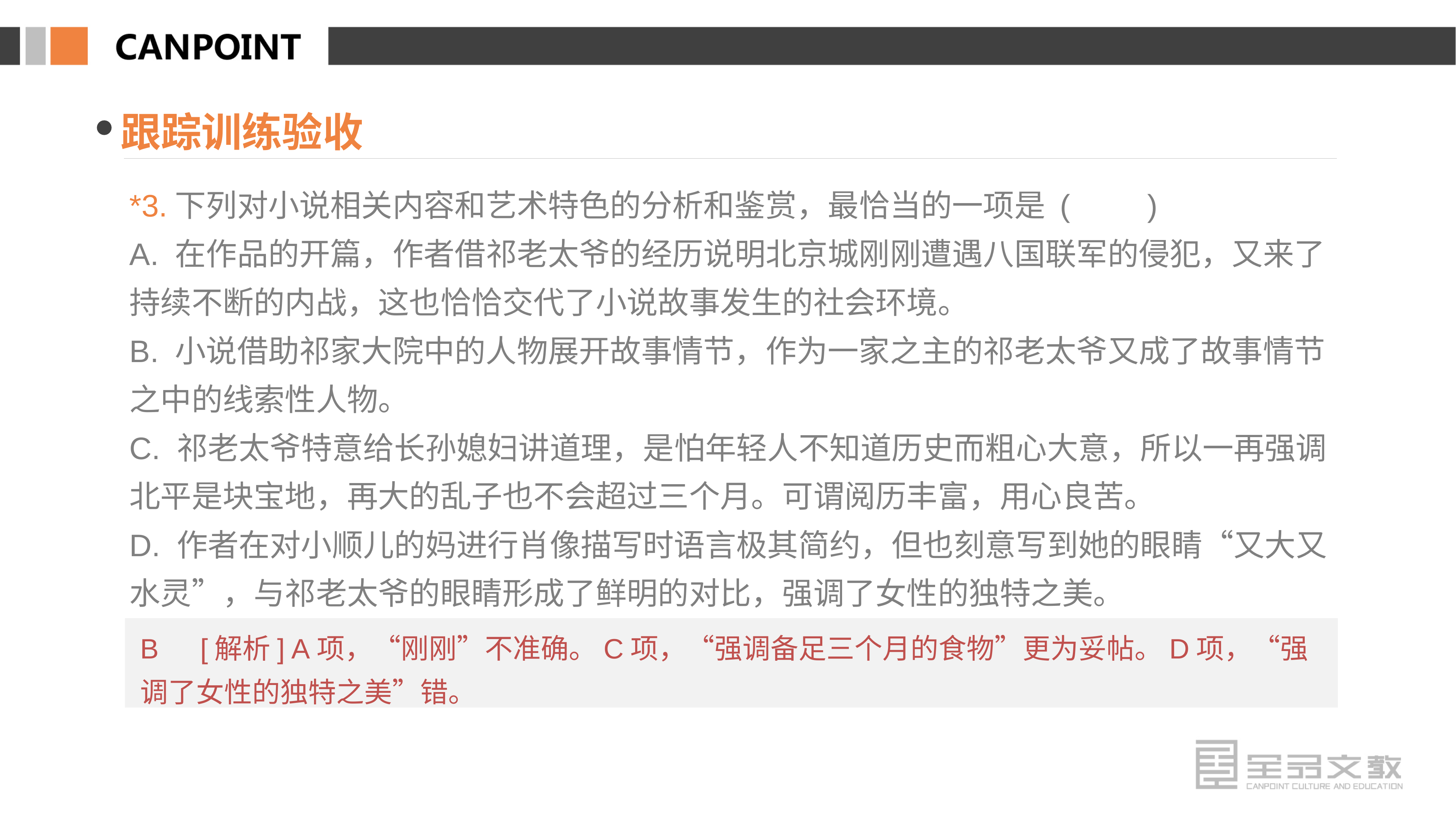

跟踪训练验收

*3.下列对小说相关内容和艺术特色的分析和鉴赏，最恰当的一项是 (　　)
A. 在作品的开篇，作者借祁老太爷的经历说明北京城刚刚遭遇八国联军的侵犯，又来了持续不断的内战，这也恰恰交代了小说故事发生的社会环境。
B. 小说借助祁家大院中的人物展开故事情节，作为一家之主的祁老太爷又成了故事情节之中的线索性人物。
C. 祁老太爷特意给长孙媳妇讲道理，是怕年轻人不知道历史而粗心大意，所以一再强调北平是块宝地，再大的乱子也不会超过三个月。可谓阅历丰富，用心良苦。
D. 作者在对小顺儿的妈进行肖像描写时语言极其简约，但也刻意写到她的眼睛“又大又水灵”，与祁老太爷的眼睛形成了鲜明的对比，强调了女性的独特之美。
B　[解析] A项，“刚刚”不准确。C项，“强调备足三个月的食物”更为妥帖。D项，“强调了女性的独特之美”错。